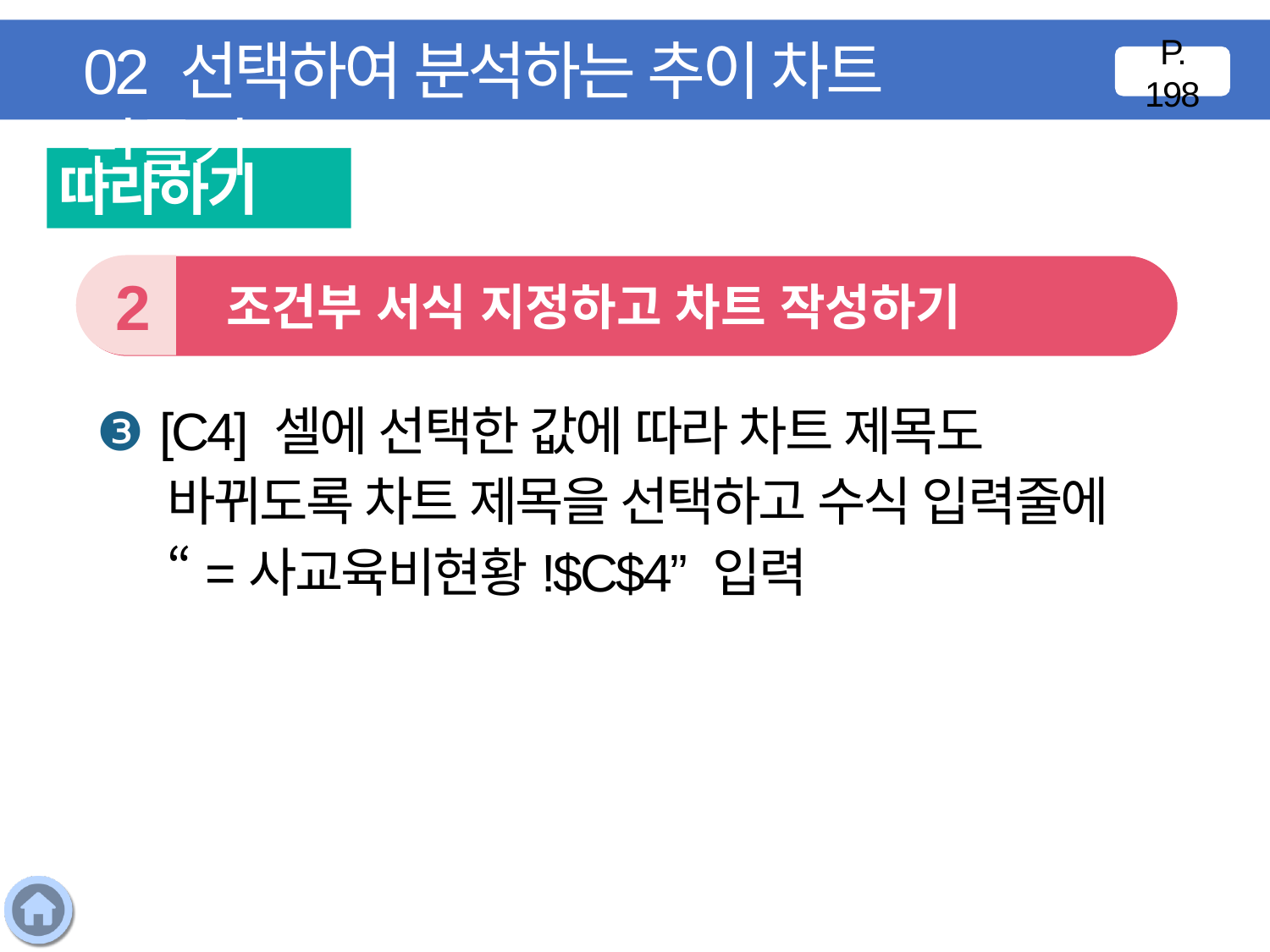

02 선택하여 분석하는 추이 차트 만들기
P. 198
따라하기
2
        조건부 서식 지정하고 차트 작성하기
❸ [C4] 셀에 선택한 값에 따라 차트 제목도 바뀌도록 차트 제목을 선택하고 수식 입력줄에 “=사교육비현황!$C$4” 입력